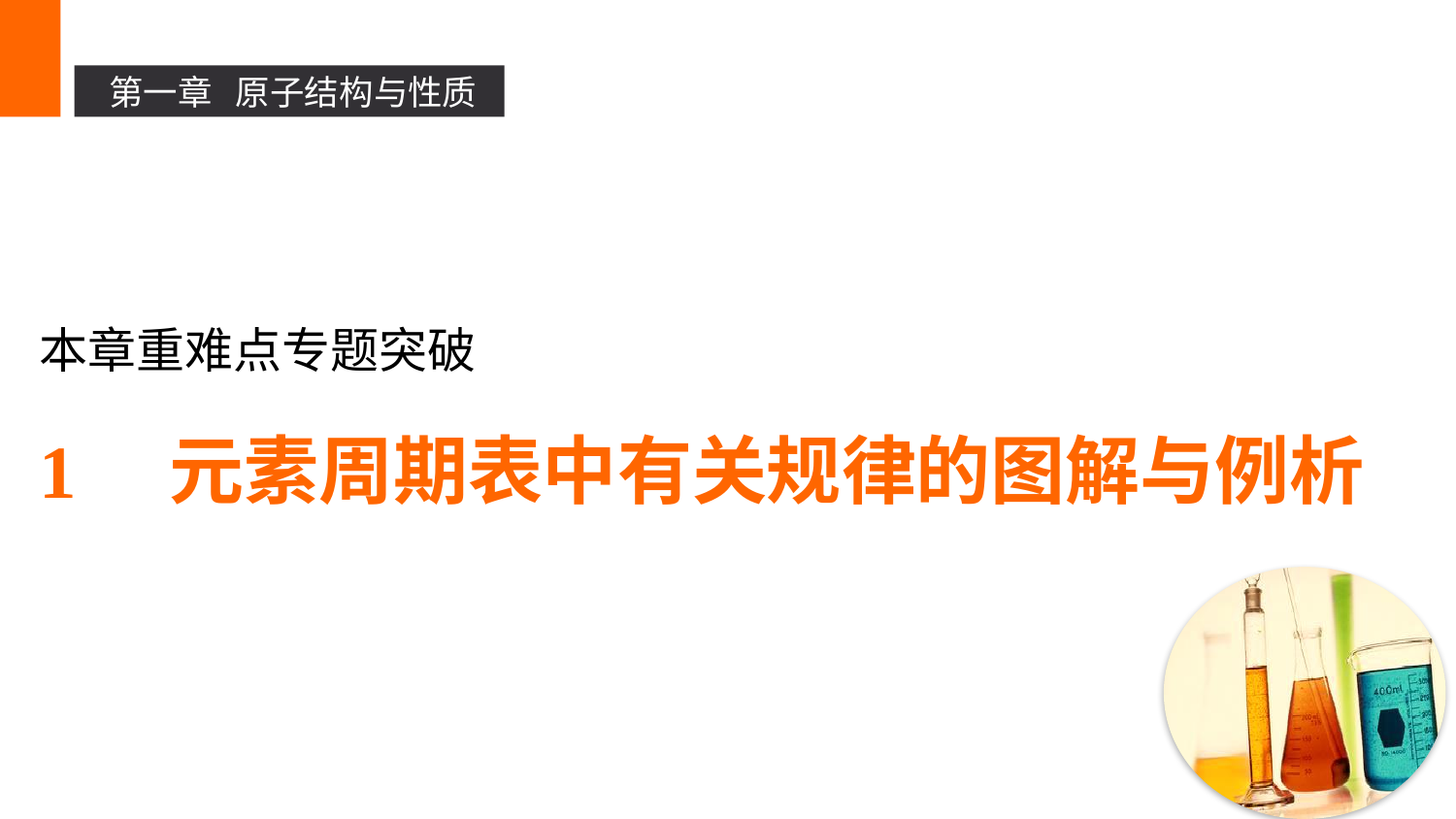

第一章   原子结构与性质
本章重难点专题突破
1　元素周期表中有关规律的图解与例析